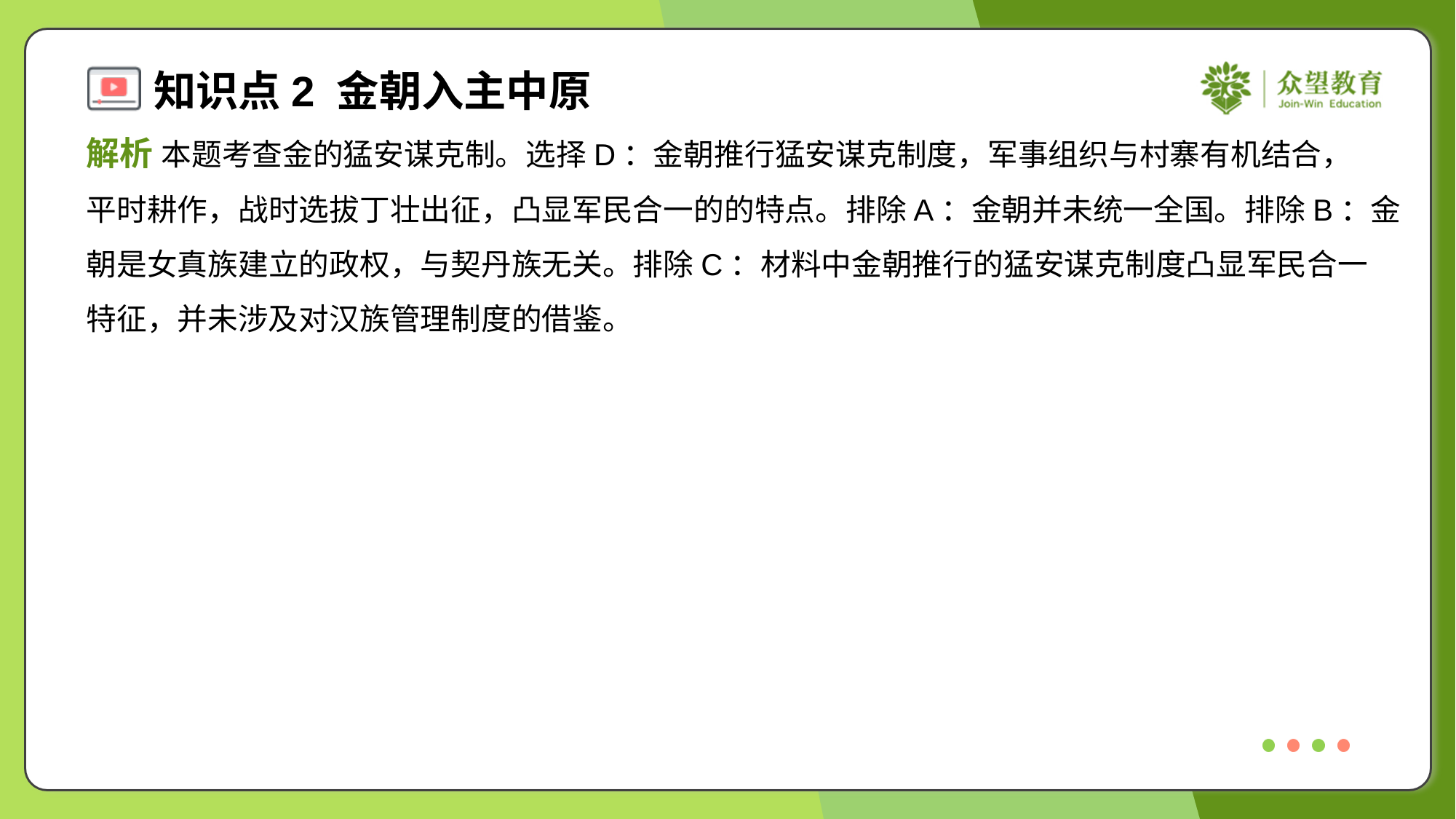

解析 本题考查金的猛安谋克制。选择D：金朝推行猛安谋克制度，军事组织与村寨有机结合，
平时耕作，战时选拔丁壮出征，凸显军民合一的的特点。排除A：金朝并未统一全国。排除B：金
朝是女真族建立的政权，与契丹族无关。排除C：材料中金朝推行的猛安谋克制度凸显军民合一
特征，并未涉及对汉族管理制度的借鉴。